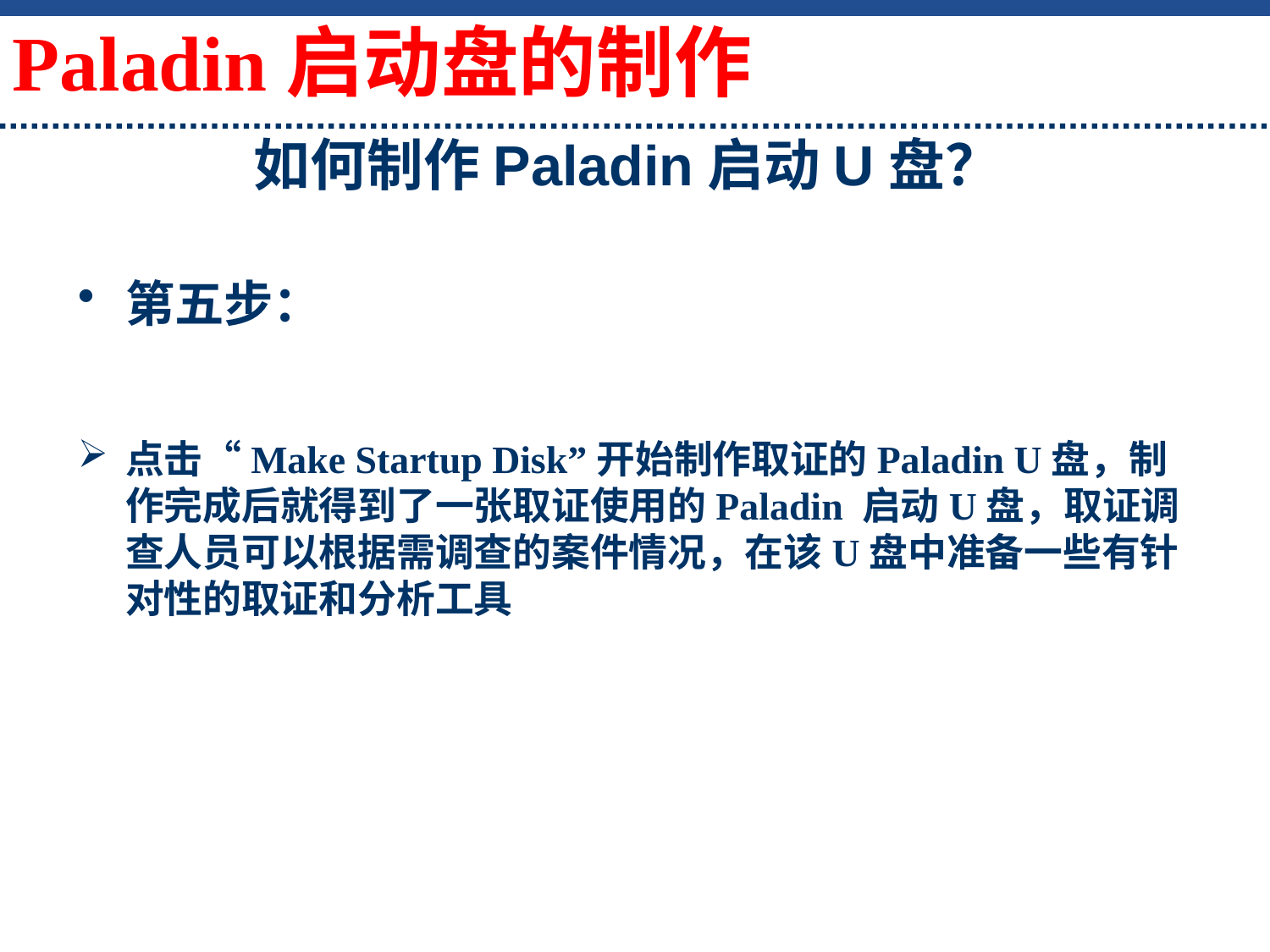

如何制作Paladin启动U盘？
Paladin启动盘的制作
第五步：

点击“Make Startup Disk”开始制作取证的Paladin U盘，制作完成后就得到了一张取证使用的Paladin 启动U盘，取证调查人员可以根据需调查的案件情况，在该U盘中准备一些有针对性的取证和分析工具